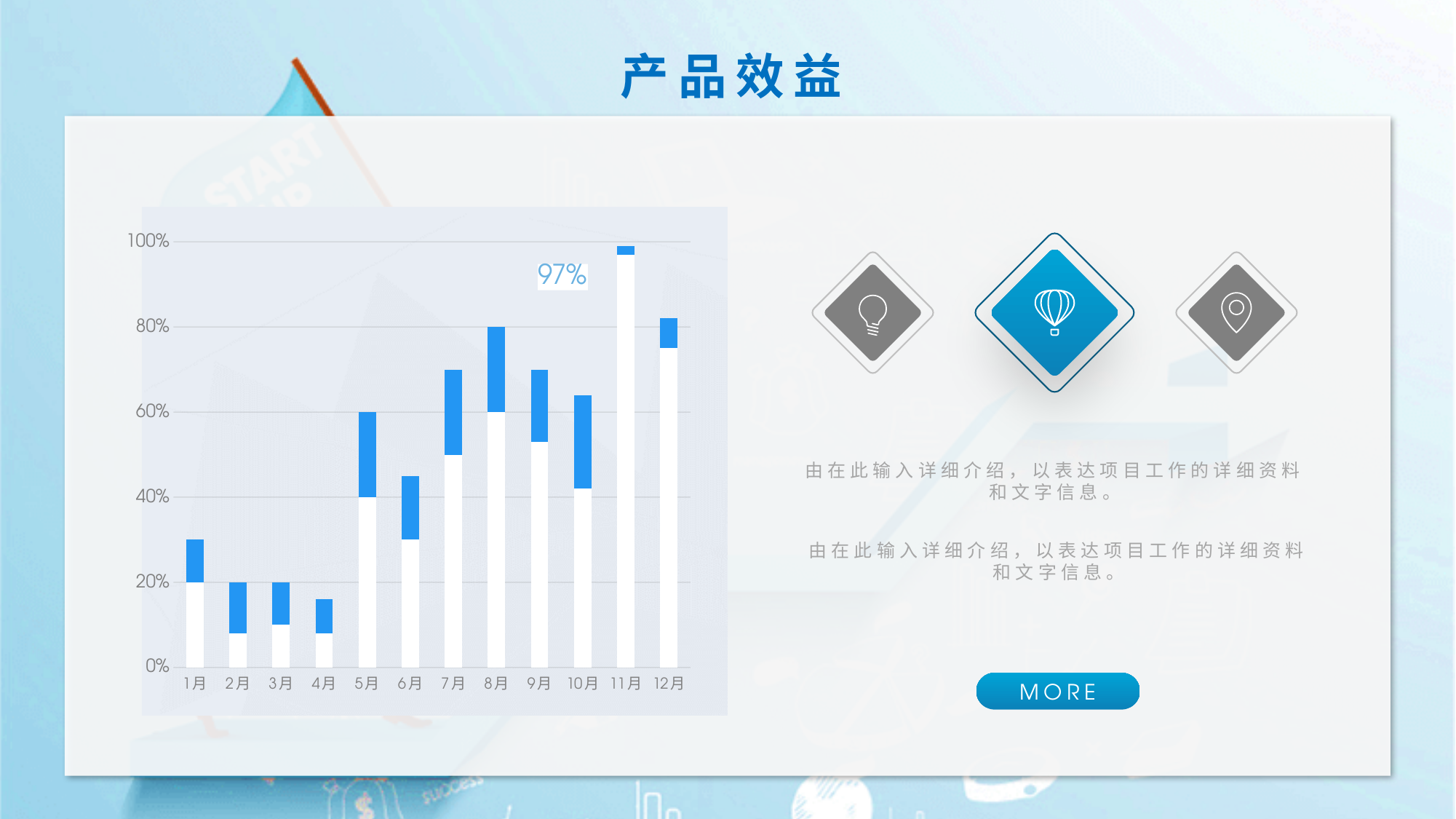

产品效益

### Chart

| Category | 系列 2 | 系列 3 |
|---|---|---|
| 1月 | 0.2 | 0.1 |
| 2月 | 0.08 | 0.12 |
| 3月 | 0.1 | 0.1 |
| 4月 | 0.08 | 0.08 |
| 5月 | 0.4 | 0.2 |
| 6月 | 0.3 | 0.15 |
| 7月 | 0.5 | 0.2 |
| 8月 | 0.6 | 0.2 |
| 9月 | 0.53 | 0.17 |
| 10月 | 0.42 | 0.22 |
| 11月 | 0.97 | 0.02 |
| 12月 | 0.75 | 0.07 |

由在此输入详细介绍，以表达项目工作的详细资料和文字信息。
由在此输入详细介绍，以表达项目工作的详细资料和文字信息。
MORE